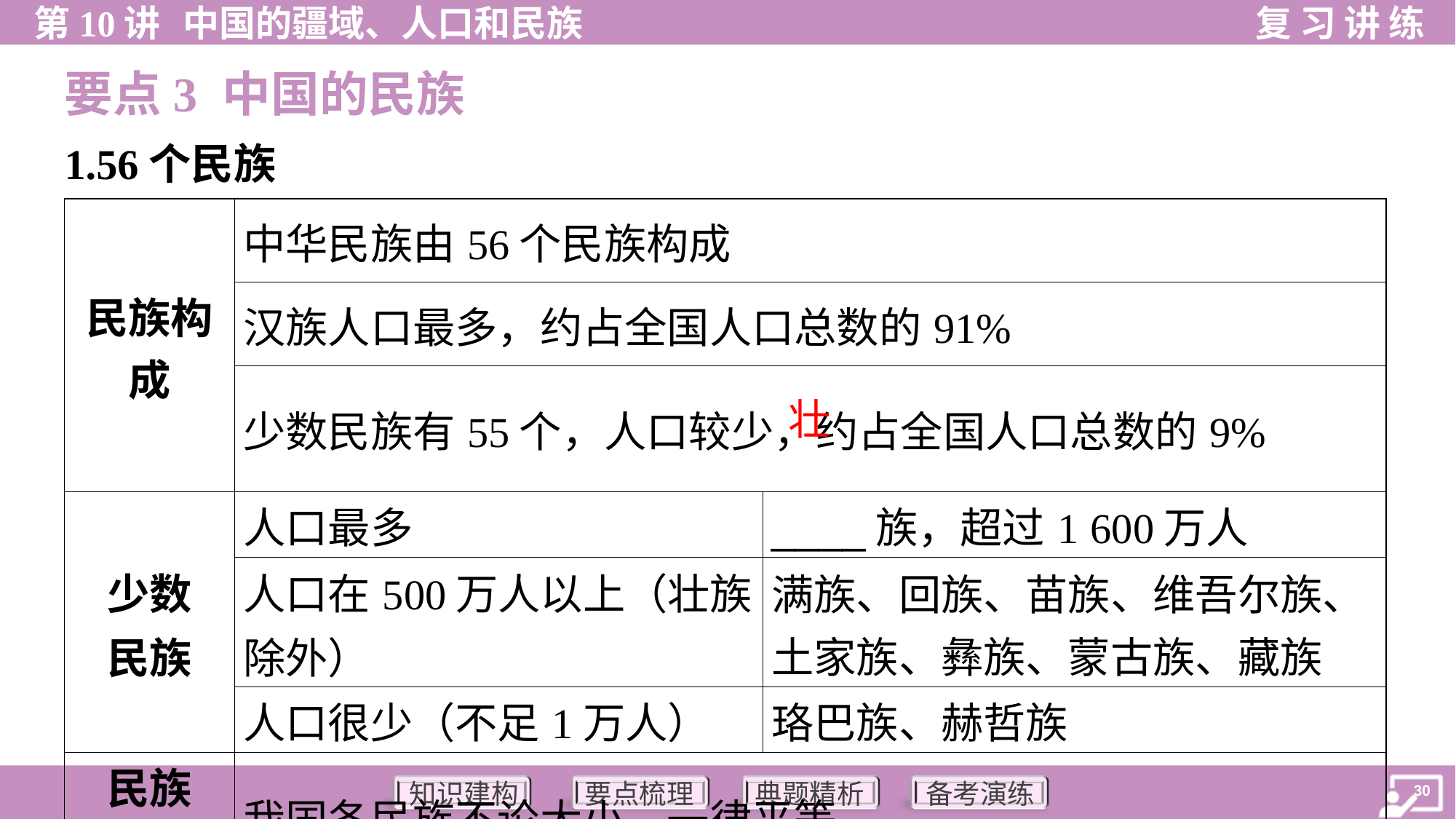

要点3 中国的民族
1.56个民族
| 民族构 成 | 中华民族由56个民族构成 |  |
| --- | --- | --- |
|  | 汉族人口最多，约占全国人口总数的91% |  |
|  | 少数民族有55个，人口较少，约占全国人口总数的9% |  |
| 少数 民族 | 人口最多 | \_\_\_\_族，超过1 600万人 |
|  | 人口在500万人以上（壮族除外） | 满族、回族、苗族、维吾尔族、 土家族、彝族、蒙古族、藏族 |
|  | 人口很少（不足1万人） | 珞巴族、赫哲族 |
| 民族 地位 | 我国各民族不论大小，一律平等 |  |
壮